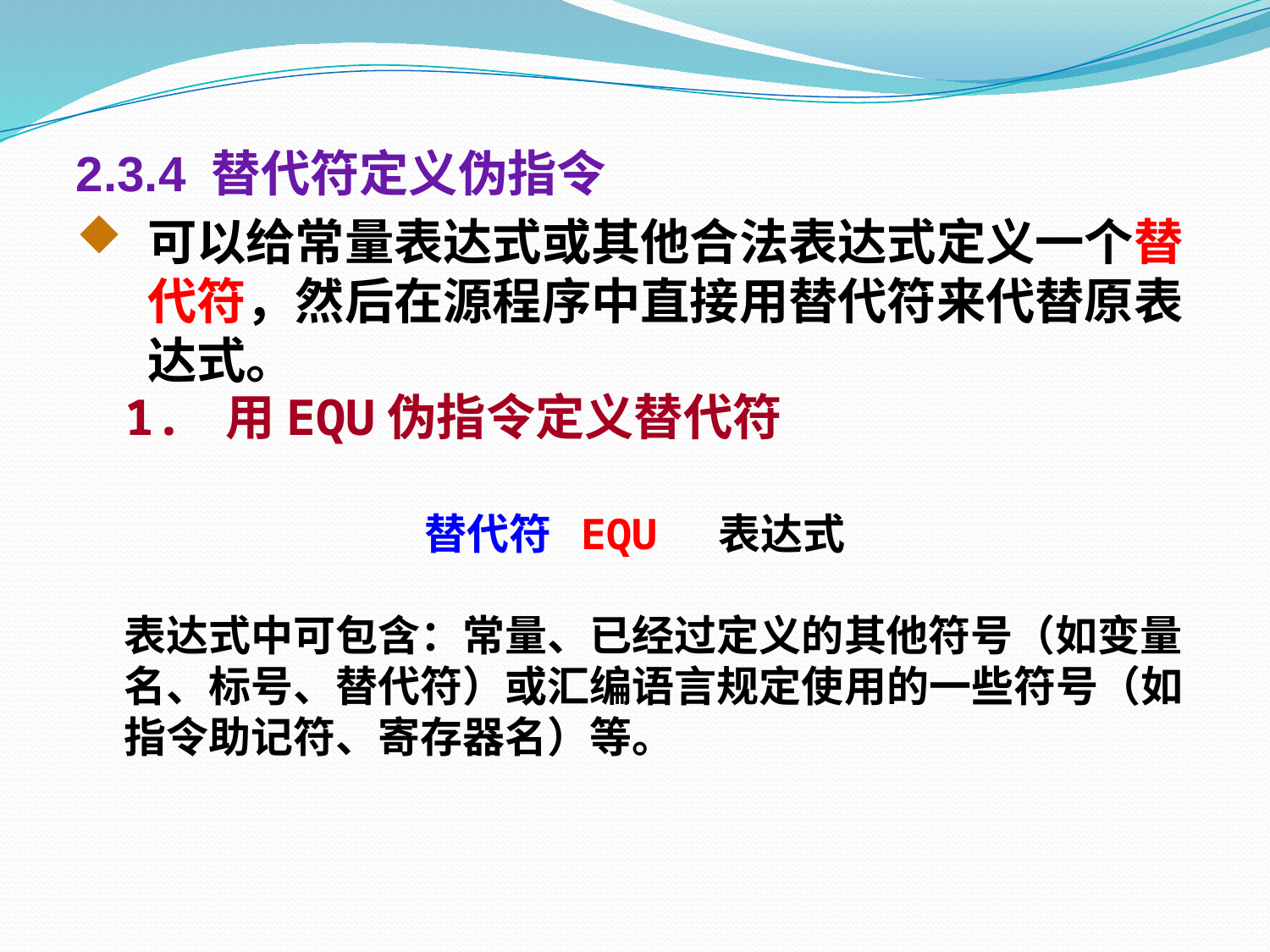

2.3.4 替代符定义伪指令
可以给常量表达式或其他合法表达式定义一个替代符，然后在源程序中直接用替代符来代替原表达式。
    1. 用EQU伪指令定义替代符

替代符  EQU  表达式

    表达式中可包含：常量、已经过定义的其他符号（如变量
    名、标号、替代符）或汇编语言规定使用的一些符号（如
    指令助记符、寄存器名）等。